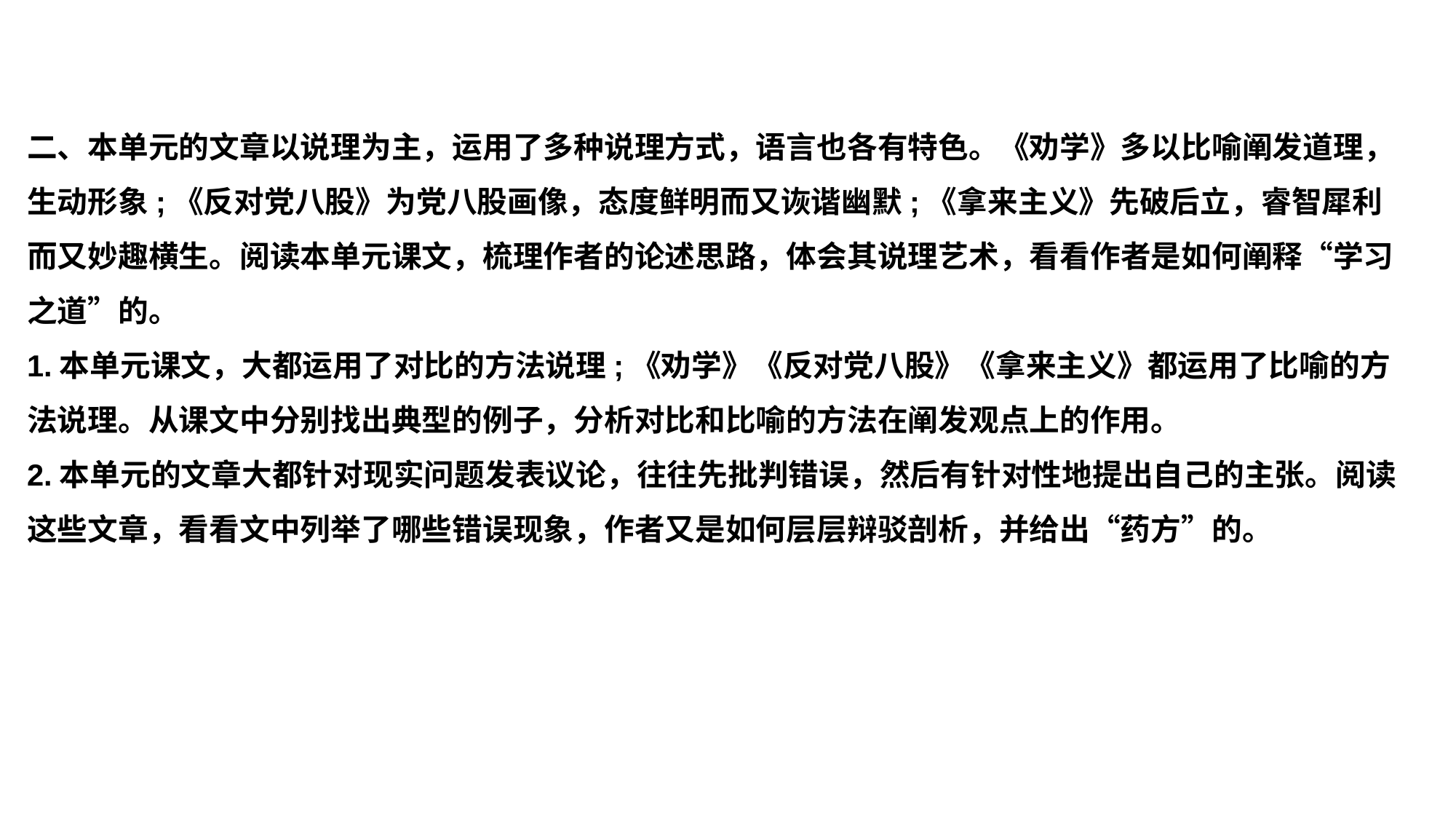

二、本单元的文章以说理为主，运用了多种说理方式，语言也各有特色。《劝学》多以比喻阐发道理，生动形象;《反对党八股》为党八股画像，态度鲜明而又诙谐幽默;《拿来主义》先破后立，睿智犀利而又妙趣横生。阅读本单元课文，梳理作者的论述思路，体会其说理艺术，看看作者是如何阐释“学习之道”的。
1.本单元课文，大都运用了对比的方法说理;《劝学》《反对党八股》《拿来主义》都运用了比喻的方法说理。从课文中分别找出典型的例子，分析对比和比喻的方法在阐发观点上的作用。
2.本单元的文章大都针对现实问题发表议论，往往先批判错误，然后有针对性地提出自己的主张。阅读这些文章，看看文中列举了哪些错误现象，作者又是如何层层辩驳剖析，并给出“药方”的。